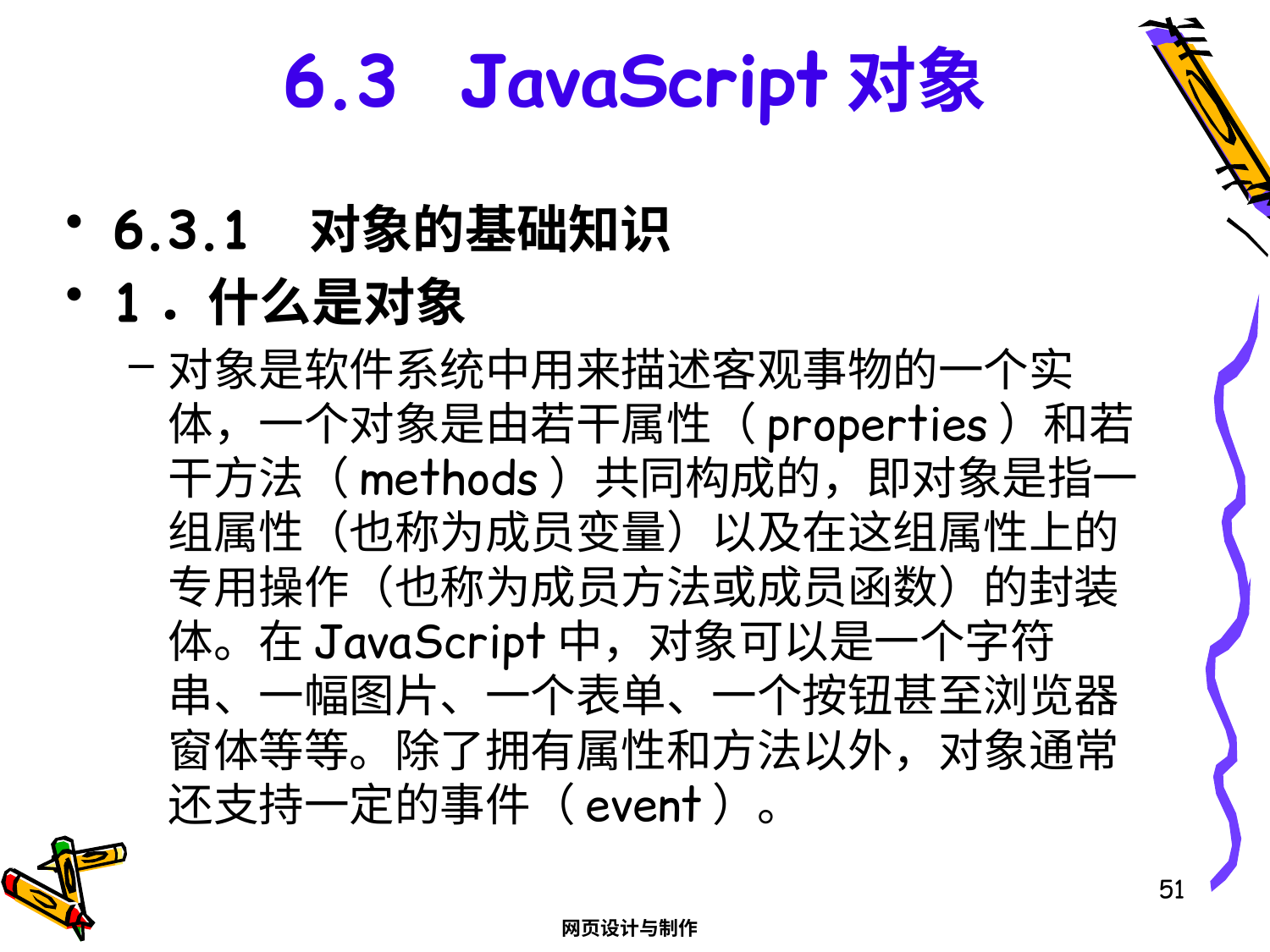

# 6.3  JavaScript对象
6.3.1  对象的基础知识
1．什么是对象
对象是软件系统中用来描述客观事物的一个实体，一个对象是由若干属性（properties）和若干方法（methods）共同构成的，即对象是指一组属性（也称为成员变量）以及在这组属性上的专用操作（也称为成员方法或成员函数）的封装体。在JavaScript中，对象可以是一个字符串、一幅图片、一个表单、一个按钮甚至浏览器窗体等等。除了拥有属性和方法以外，对象通常还支持一定的事件（event）。
51
网页设计与制作